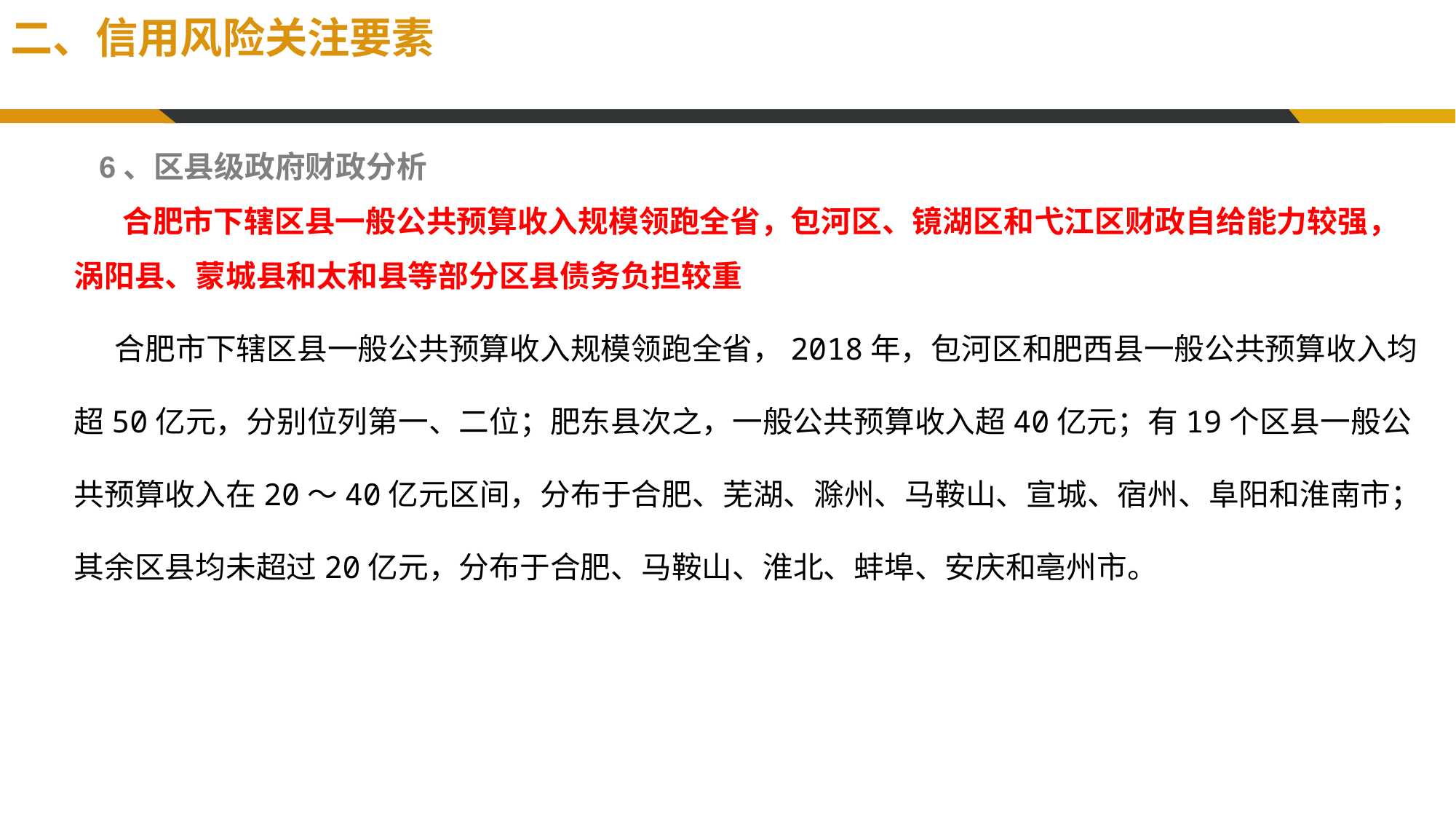

二、信用风险关注要素
   6、区县级政府财政分析
      合肥市下辖区县一般公共预算收入规模领跑全省，包河区、镜湖区和弋江区财政自给能力较强，涡阳县、蒙城县和太和县等部分区县债务负担较重
     合肥市下辖区县一般公共预算收入规模领跑全省，2018年，包河区和肥西县一般公共预算收入均超50亿元，分别位列第一、二位；肥东县次之，一般公共预算收入超40亿元；有19个区县一般公共预算收入在20～40亿元区间，分布于合肥、芜湖、滁州、马鞍山、宣城、宿州、阜阳和淮南市；其余区县均未超过20亿元，分布于合肥、马鞍山、淮北、蚌埠、安庆和亳州市。